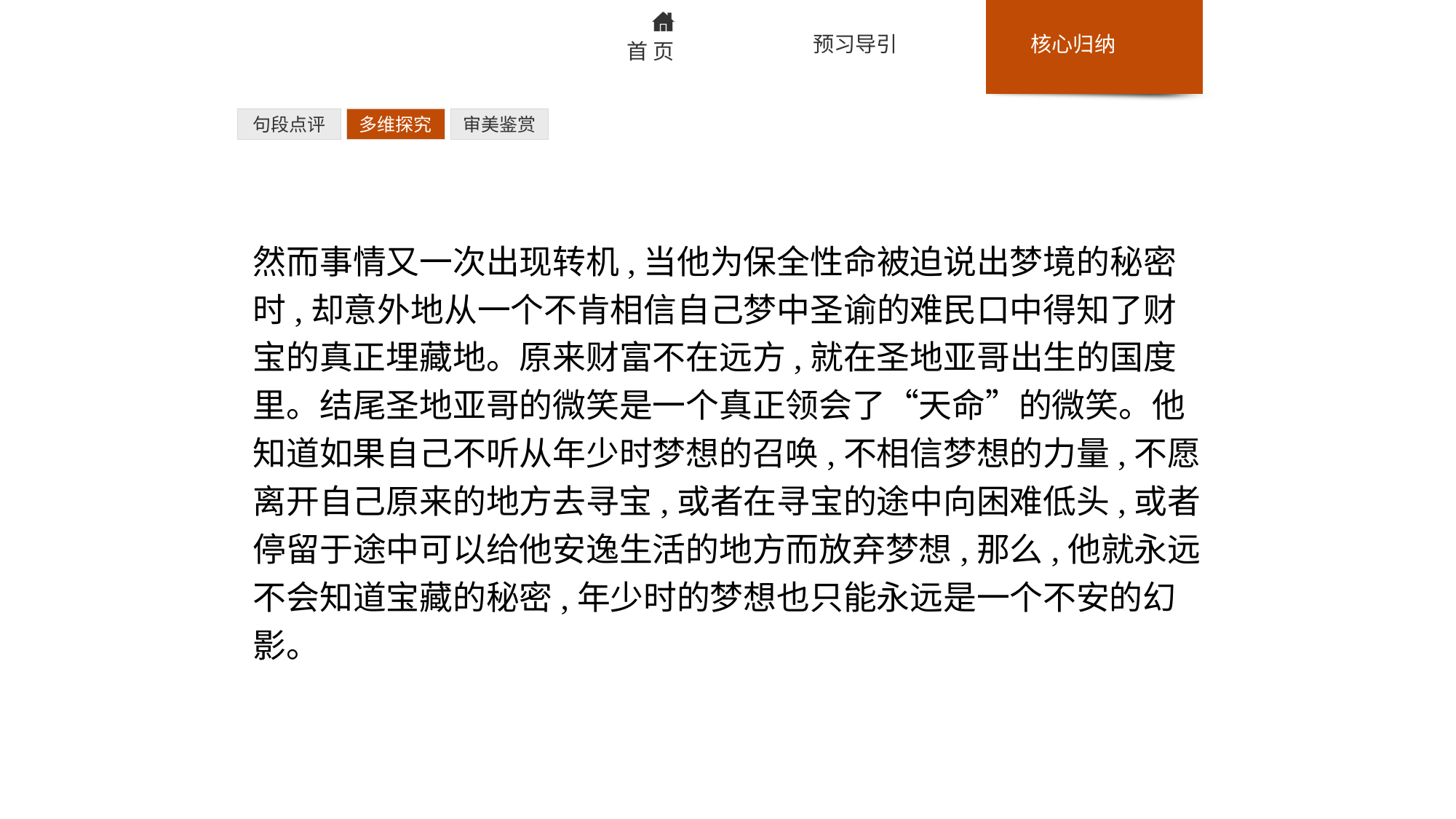

句段点评
多维探究
审美鉴赏
然而事情又一次出现转机,当他为保全性命被迫说出梦境的秘密时,却意外地从一个不肯相信自己梦中圣谕的难民口中得知了财宝的真正埋藏地。原来财富不在远方,就在圣地亚哥出生的国度里。结尾圣地亚哥的微笑是一个真正领会了“天命”的微笑。他知道如果自己不听从年少时梦想的召唤,不相信梦想的力量,不愿离开自己原来的地方去寻宝,或者在寻宝的途中向困难低头,或者停留于途中可以给他安逸生活的地方而放弃梦想,那么,他就永远不会知道宝藏的秘密,年少时的梦想也只能永远是一个不安的幻影。